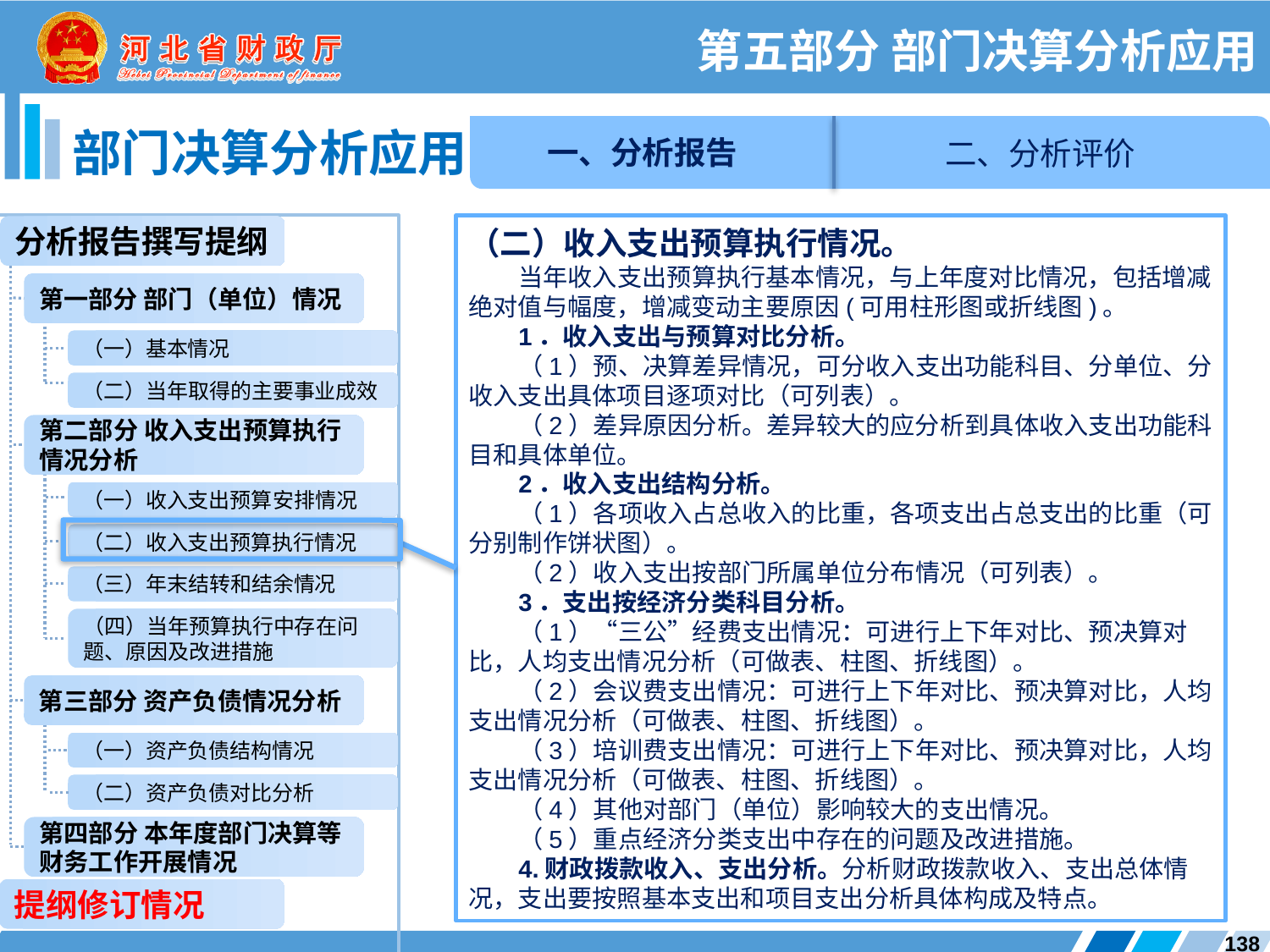

第五部分 部门决算分析应用

一、分析报告
二、分析评价
部门决算分析应用

（二）收入支出预算执行情况。
当年收入支出预算执行基本情况，与上年度对比情况，包括增减绝对值与幅度，增减变动主要原因(可用柱形图或折线图)。
1．收入支出与预算对比分析。
（1）预、决算差异情况，可分收入支出功能科目、分单位、分收入支出具体项目逐项对比（可列表）。
（2）差异原因分析。差异较大的应分析到具体收入支出功能科目和具体单位。
2．收入支出结构分析。
（1）各项收入占总收入的比重，各项支出占总支出的比重（可分别制作饼状图）。
（2）收入支出按部门所属单位分布情况（可列表）。
3．支出按经济分类科目分析。
（1）“三公”经费支出情况：可进行上下年对比、预决算对比，人均支出情况分析（可做表、柱图、折线图）。
（2）会议费支出情况：可进行上下年对比、预决算对比，人均支出情况分析（可做表、柱图、折线图）。
（3）培训费支出情况：可进行上下年对比、预决算对比，人均支出情况分析（可做表、柱图、折线图）。
（4）其他对部门（单位）影响较大的支出情况。
（5）重点经济分类支出中存在的问题及改进措施。
4.财政拨款收入、支出分析。分析财政拨款收入、支出总体情况，支出要按照基本支出和项目支出分析具体构成及特点。
分析报告撰写提纲
第一部分 部门（单位）情况
（一）基本情况
（二）当年取得的主要事业成效
第二部分 收入支出预算执行情况分析
（一）收入支出预算安排情况
（二）收入支出预算执行情况
（三）年末结转和结余情况
（四）当年预算执行中存在问题、原因及改进措施
第三部分 资产负债情况分析
（一）资产负债结构情况
（二）资产负债对比分析
第四部分 本年度部门决算等财务工作开展情况
提纲修订情况

138